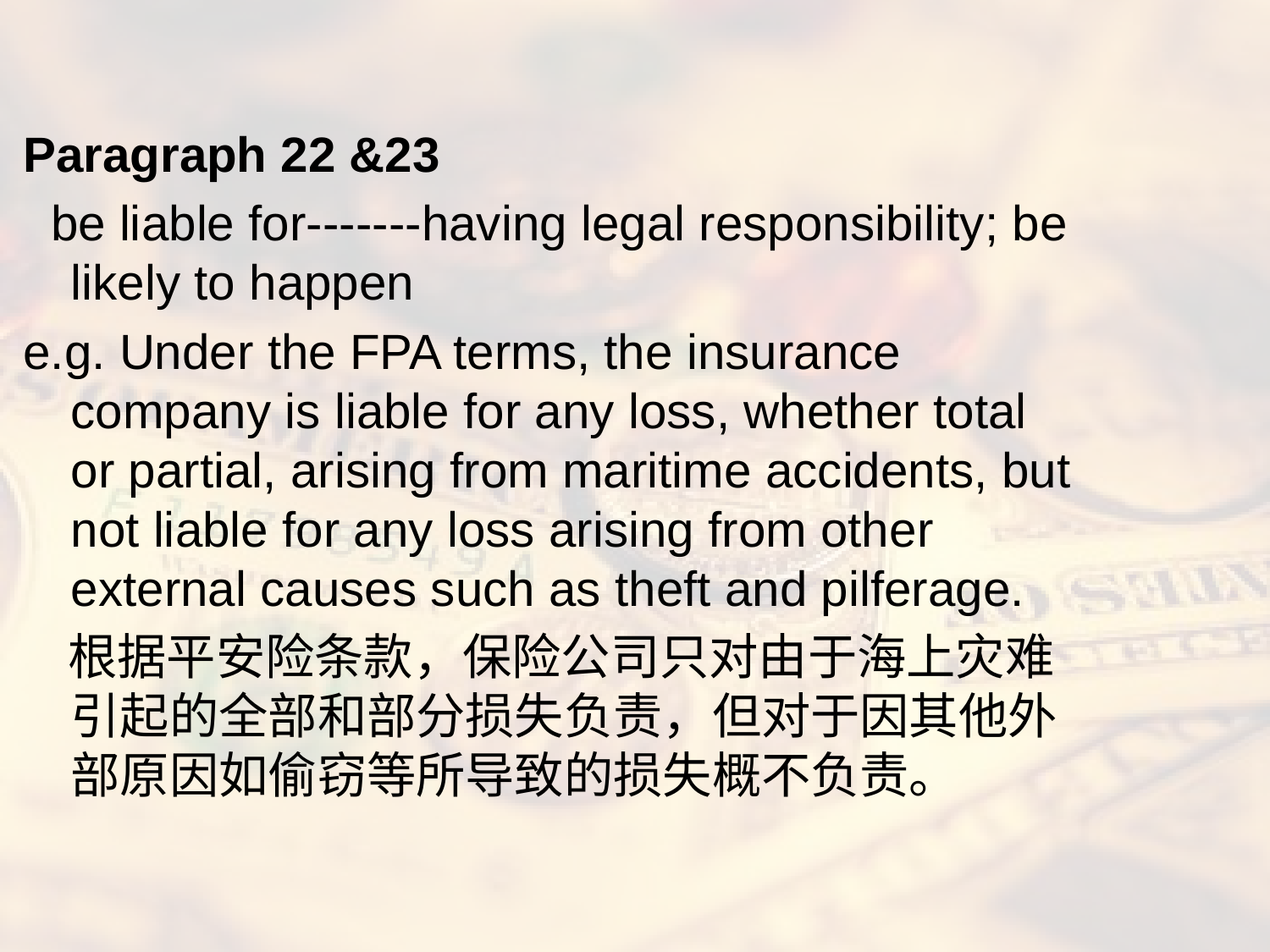

#
Paragraph 22 &23
  be liable for-------having legal responsibility; be likely to happen
e.g. Under the FPA terms, the insurance company is liable for any loss, whether total or partial, arising from maritime accidents, but not liable for any loss arising from other external causes such as theft and pilferage.
   根据平安险条款，保险公司只对由于海上灾难引起的全部和部分损失负责，但对于因其他外部原因如偷窃等所导致的损失概不负责。